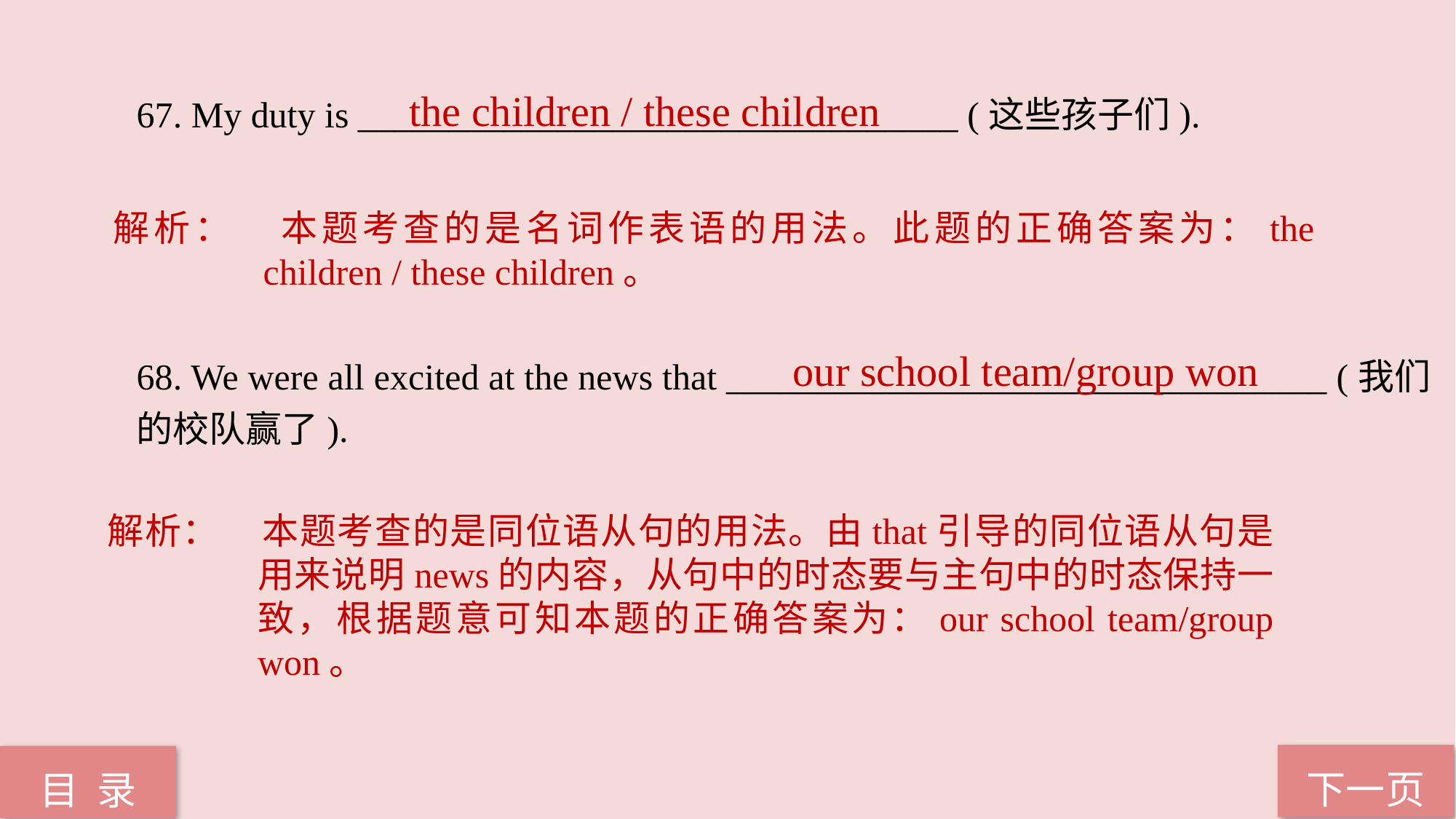

67. My duty is _________________________________ (这些孩子们).

68. We were all excited at the news that _________________________________ (我们的校队赢了).
the children / these children
解析：	本题考查的是名词作表语的用法。此题的正确答案为：the children / these children。
 our school team/group won
解析：	本题考查的是同位语从句的用法。由that引导的同位语从句是用来说明news的内容，从句中的时态要与主句中的时态保持一致，根据题意可知本题的正确答案为：our school team/group won。